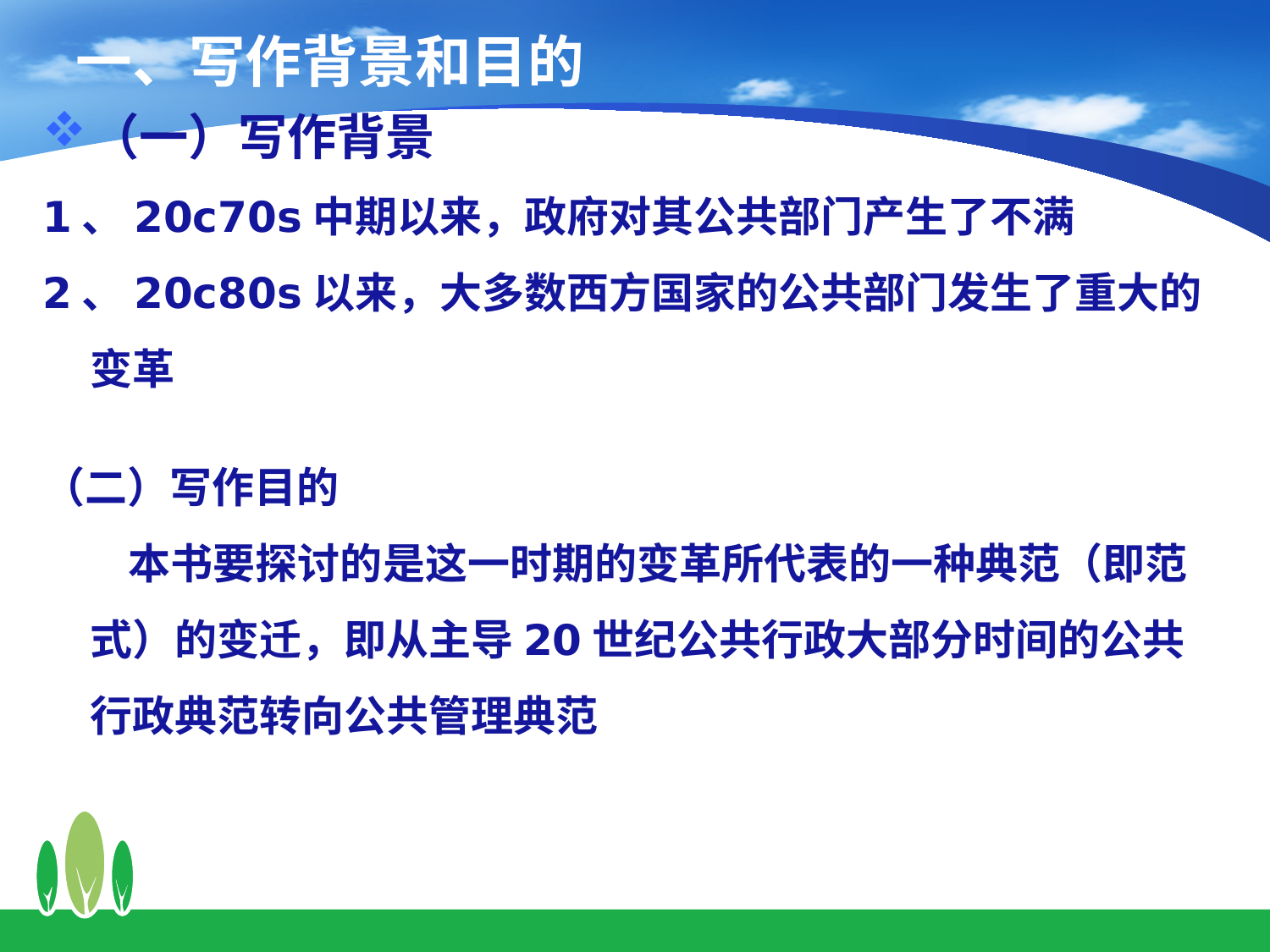

# 一、写作背景和目的
（一）写作背景
1、20c70s中期以来，政府对其公共部门产生了不满
2、20c80s以来，大多数西方国家的公共部门发生了重大的变革

（二）写作目的
        本书要探讨的是这一时期的变革所代表的一种典范（即范式）的变迁，即从主导20世纪公共行政大部分时间的公共行政典范转向公共管理典范